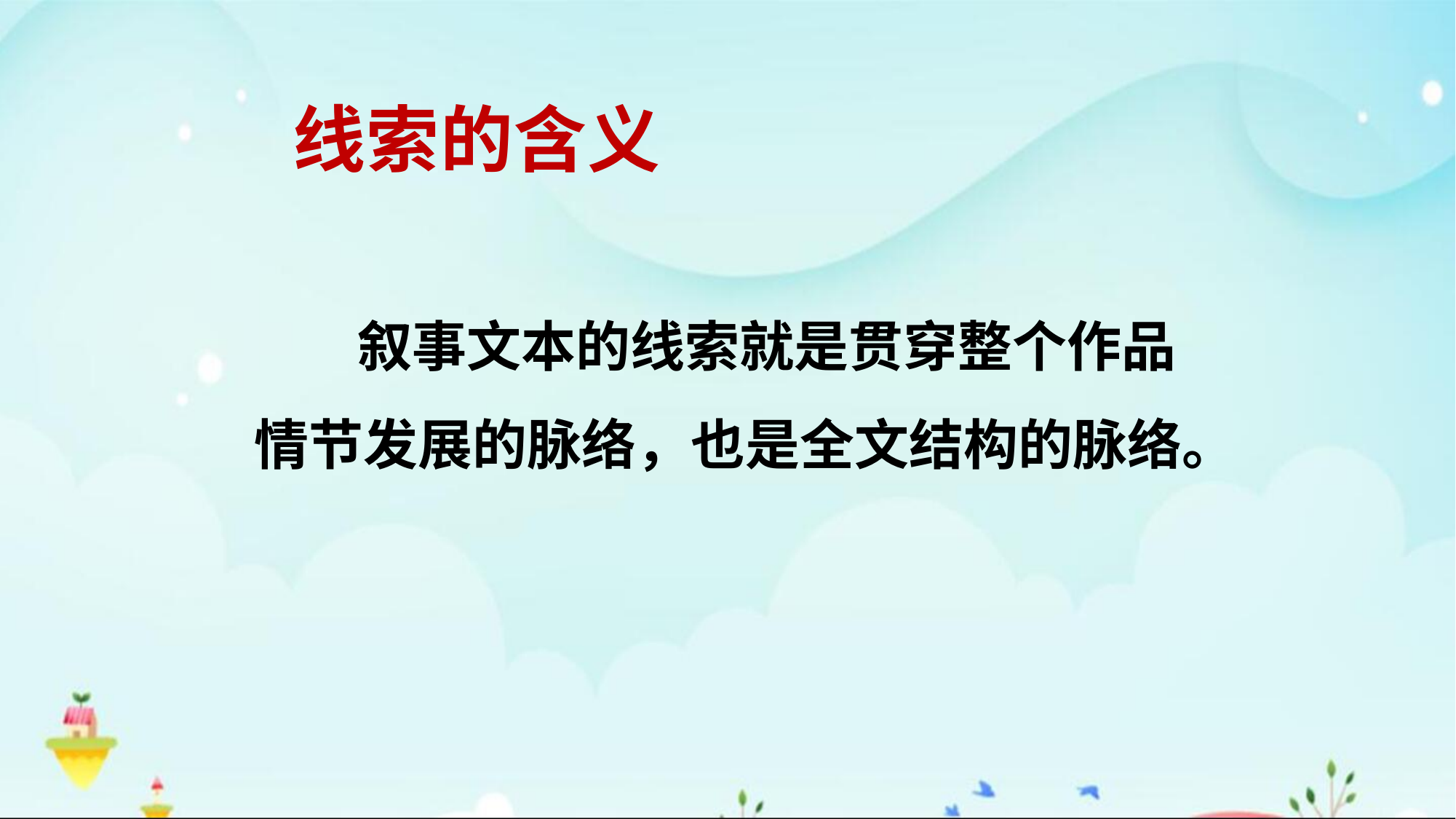

线索的含义
      叙事文本的线索就是贯穿整个作品情节发展的脉络，也是全文结构的脉络。